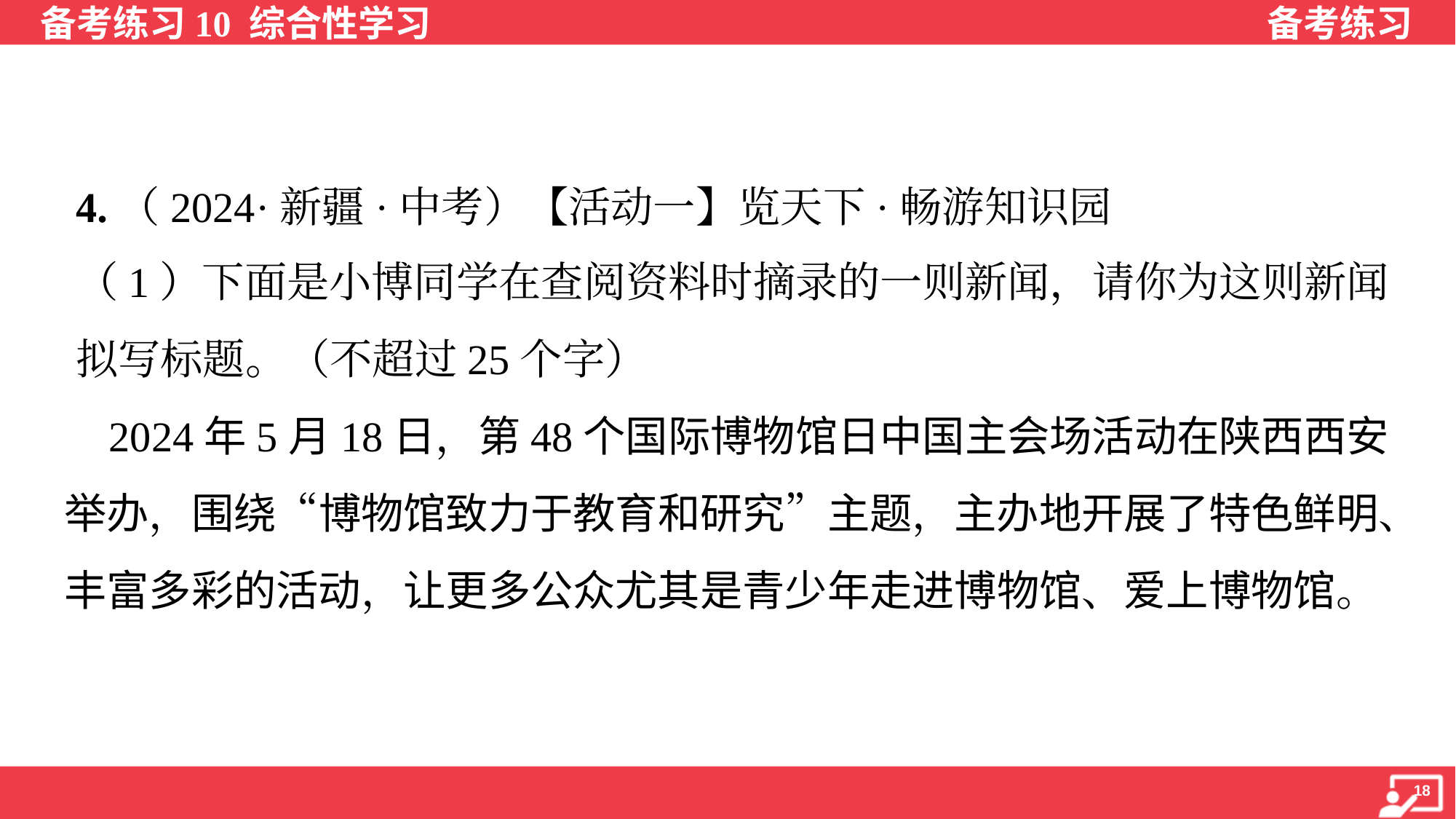

4.（2024·新疆·中考）【活动一】览天下·畅游知识园
（1）下面是小博同学在查阅资料时摘录的一则新闻，请你为这则新闻
拟写标题。（不超过25个字）
    2024年5月18日，第48个国际博物馆日中国主会场活动在陕西西安
举办，围绕“博物馆致力于教育和研究”主题，主办地开展了特色鲜明、
丰富多彩的活动，让更多公众尤其是青少年走进博物馆、爱上博物馆。